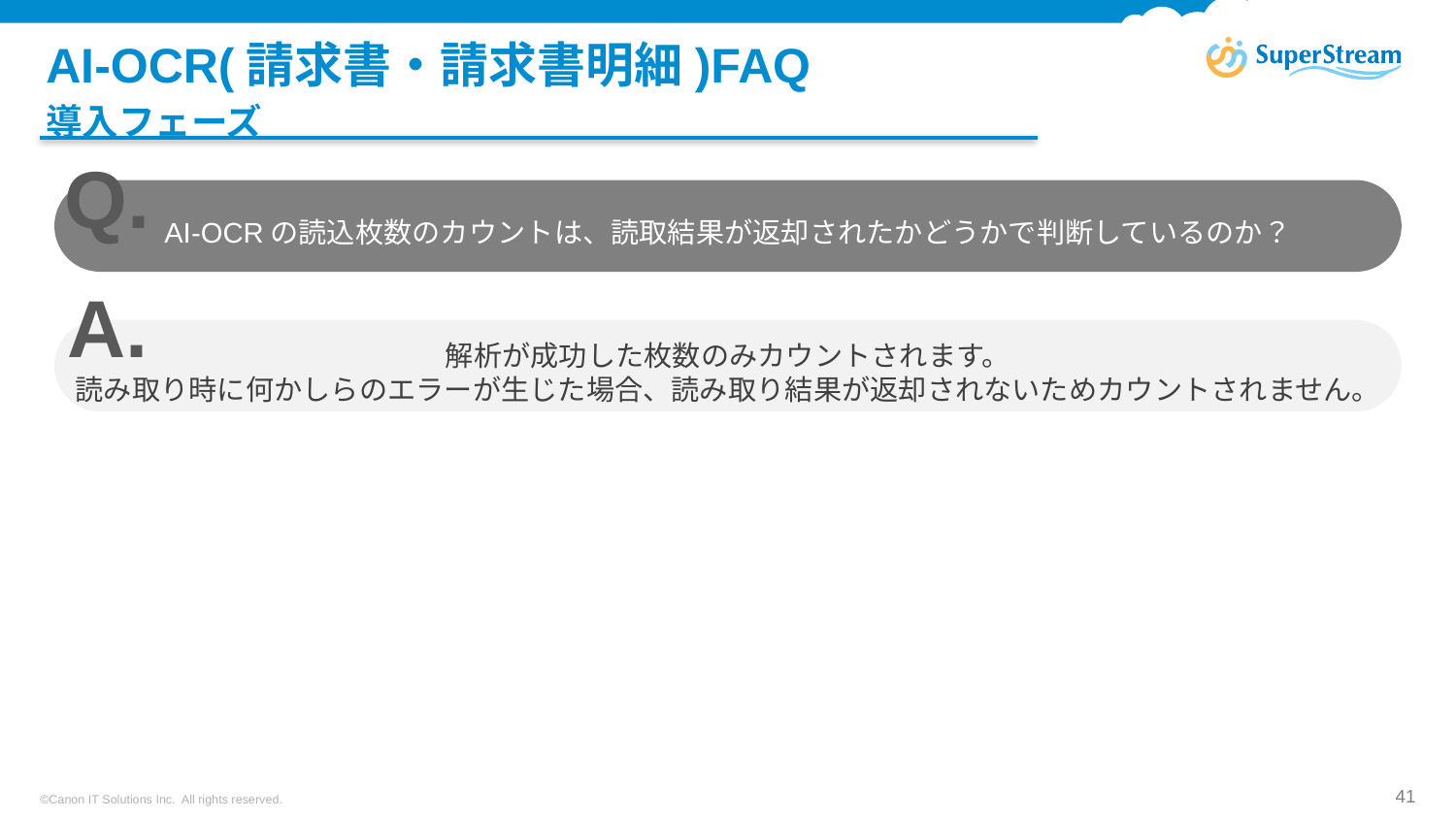

# AI-OCR(請求書・請求書明細)FAQ
導入フェーズ
Q.
AI-OCRの読込枚数のカウントは、読取結果が返却されたかどうかで判断しているのか？

A.
解析が成功した枚数のみカウントされます。
読み取り時に何かしらのエラーが生じた場合、読み取り結果が返却されないためカウントされません。
©Canon IT Solutions Inc.  All rights reserved.
41